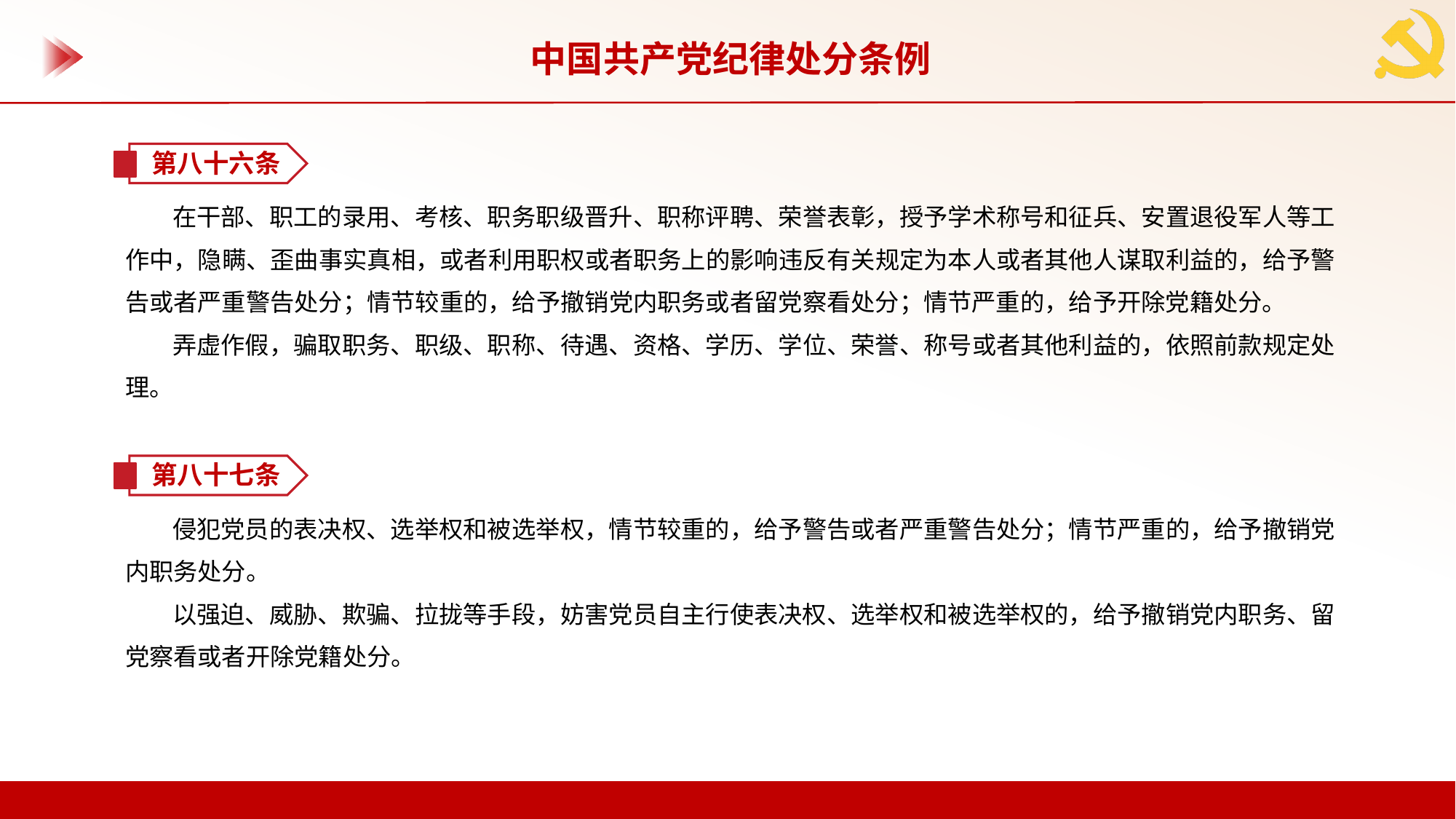

中国共产党纪律处分条例
第八十六条

在干部、职工的录用、考核、职务职级晋升、职称评聘、荣誉表彰，授予学术称号和征兵、安置退役军人等工作中，隐瞒、歪曲事实真相，或者利用职权或者职务上的影响违反有关规定为本人或者其他人谋取利益的，给予警告或者严重警告处分；情节较重的，给予撤销党内职务或者留党察看处分；情节严重的，给予开除党籍处分。
弄虚作假，骗取职务、职级、职称、待遇、资格、学历、学位、荣誉、称号或者其他利益的，依照前款规定处理。
第八十七条

侵犯党员的表决权、选举权和被选举权，情节较重的，给予警告或者严重警告处分；情节严重的，给予撤销党内职务处分。
以强迫、威胁、欺骗、拉拢等手段，妨害党员自主行使表决权、选举权和被选举权的，给予撤销党内职务、留党察看或者开除党籍处分。